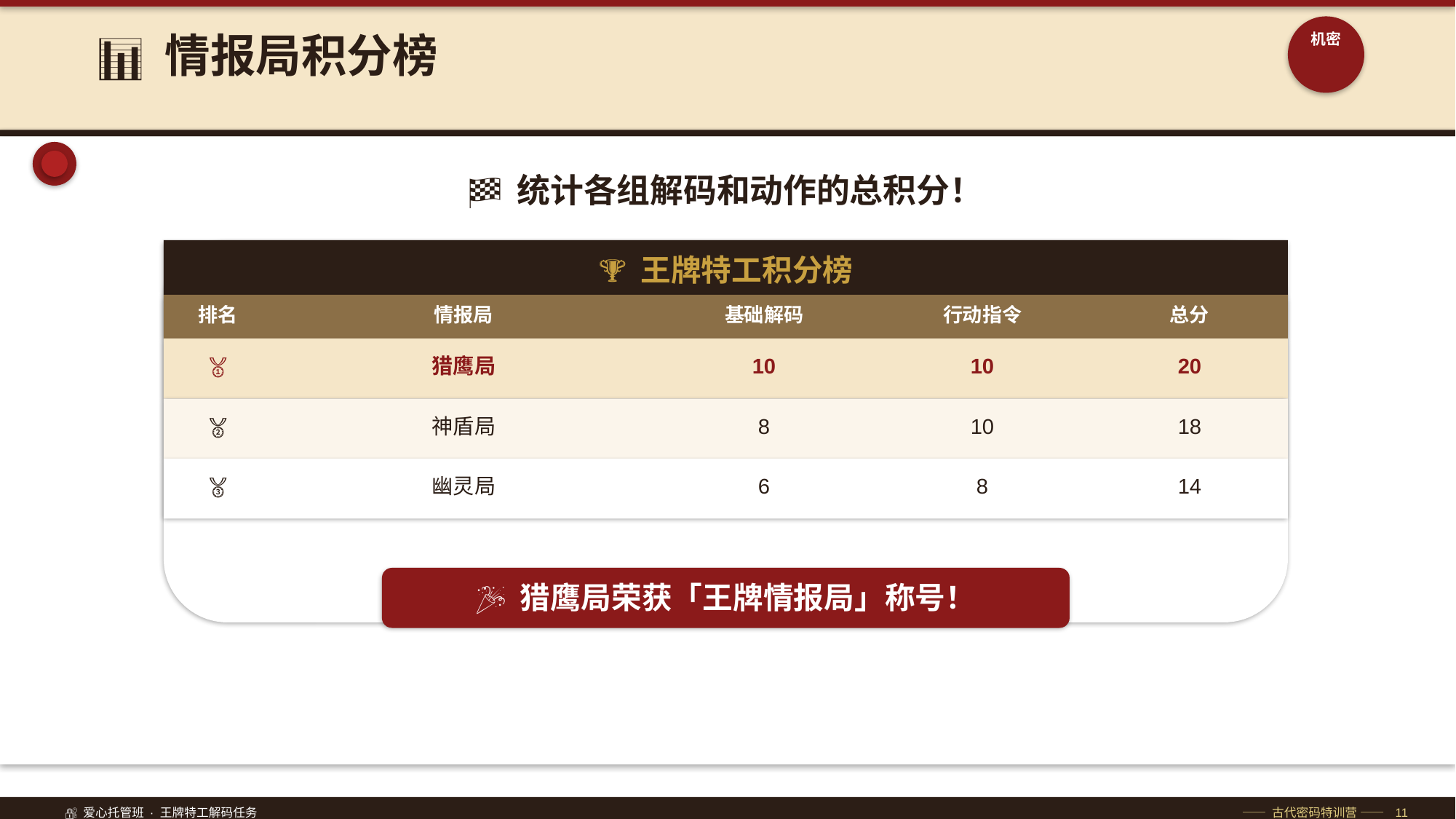

📊 情报局积分榜
机密

🏁 统计各组解码和动作的总积分！

🏆 王牌特工积分榜

排名
情报局
基础解码
行动指令
总分

🥇
猎鹰局
10
10
20

🥈
神盾局
8
10
18

🥉
幽灵局
6
8
14

🎉 猎鹰局荣获「王牌情报局」称号！

🔐 爱心托管班 · 王牌特工解码任务
—— 古代密码特训营 ——   11